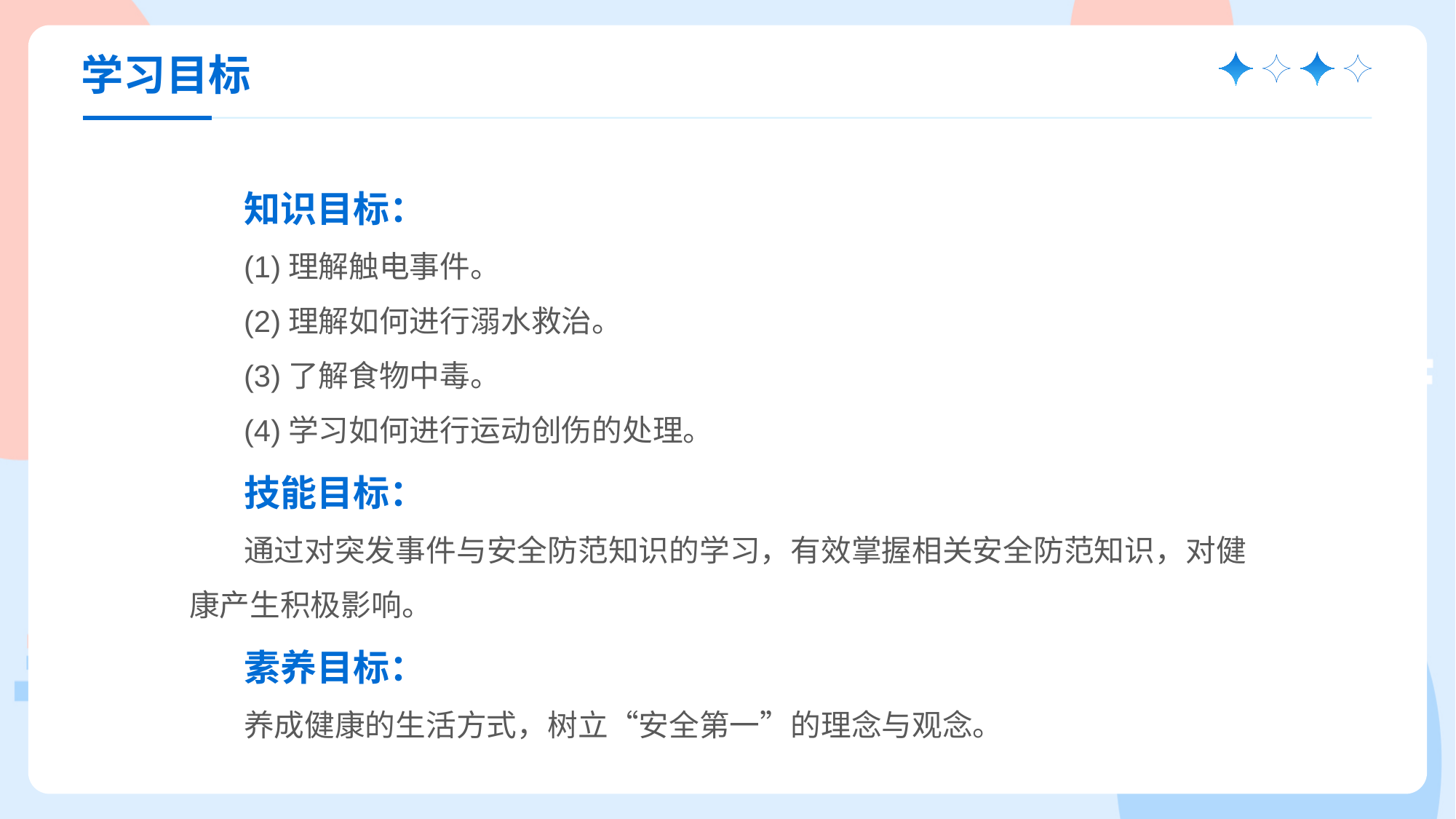

学习目标
知识目标：
(1)理解触电事件。
(2)理解如何进行溺水救治。
(3)了解食物中毒。
(4)学习如何进行运动创伤的处理。
技能目标：
通过对突发事件与安全防范知识的学习，有效掌握相关安全防范知识，对健康产生积极影响。
素养目标：
养成健康的生活方式，树立“安全第一”的理念与观念。